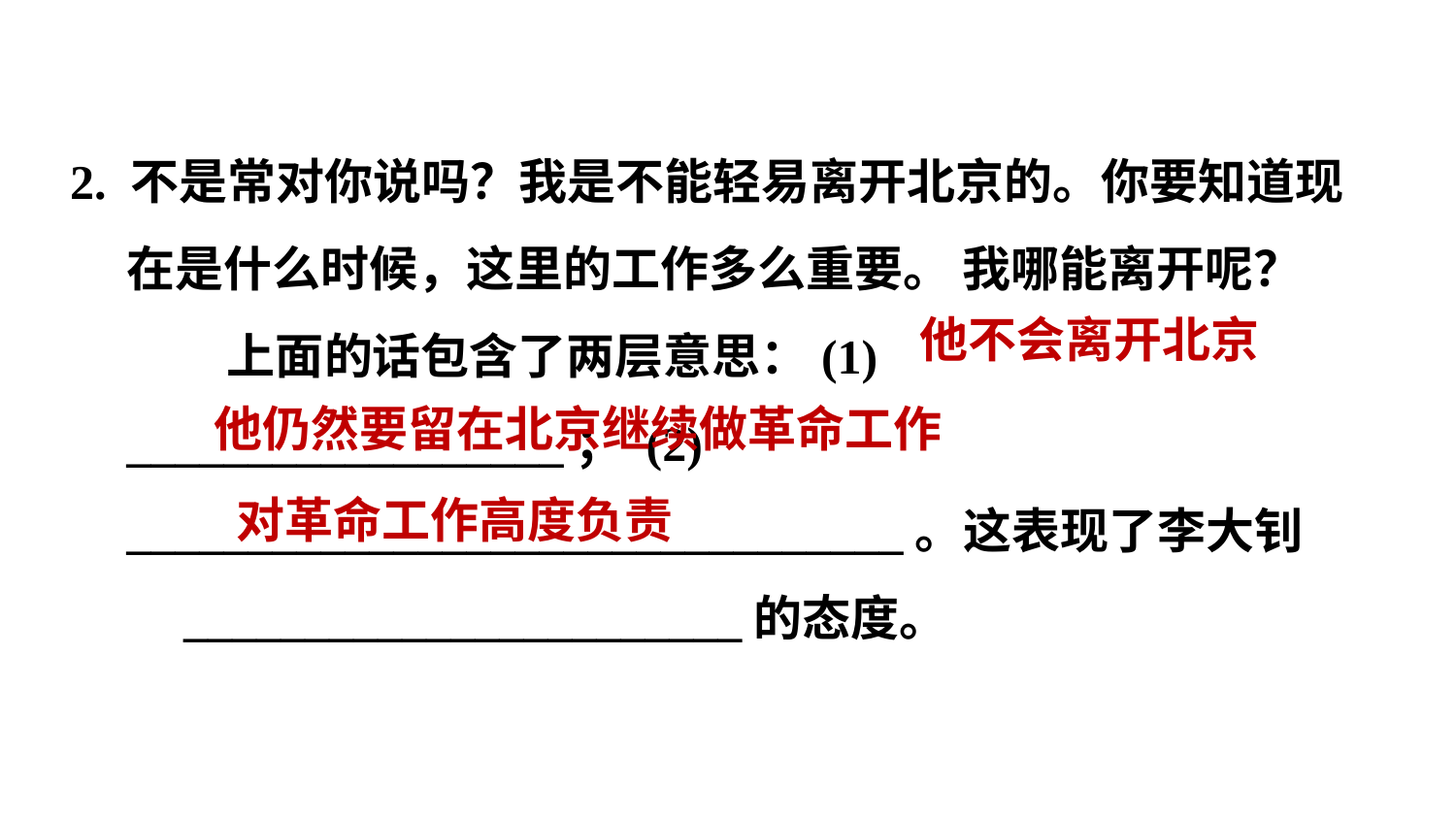

2. 不是常对你说吗？我是不能轻易离开北京的。你要知道现在是什么时候，这里的工作多么重要。 我哪能离开呢？
上面的话包含了两层意思：(1) __________________； (2) ________________________________。这表现了李大钊
_______________________的态度。
他不会离开北京
他仍然要留在北京继续做革命工作
对革命工作高度负责